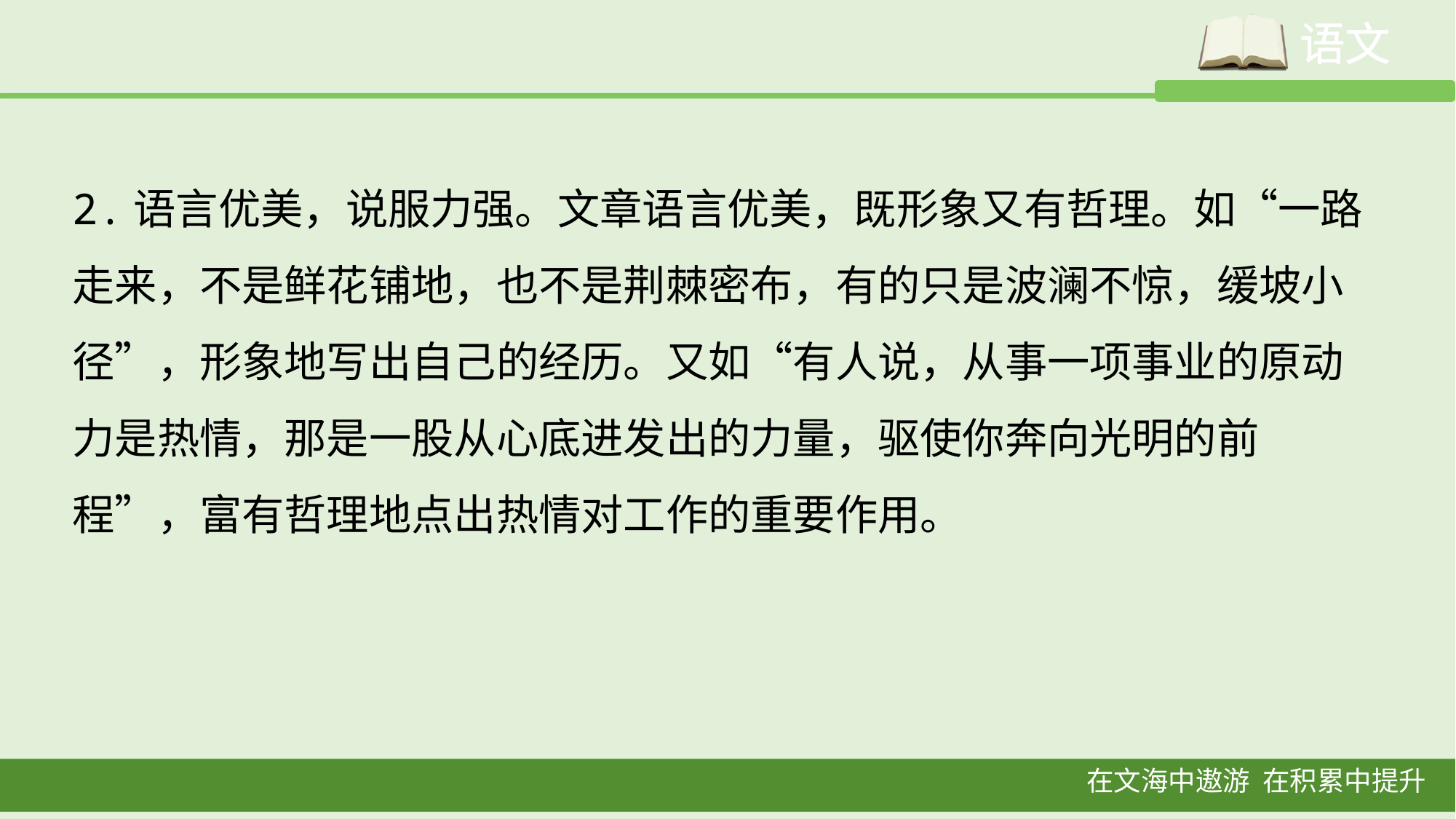

2.语言优美，说服力强。文章语言优美，既形象又有哲理。如“一路走来，不是鲜花铺地，也不是荆棘密布，有的只是波澜不惊，缓坡小径”，形象地写出自己的经历。又如“有人说，从事一项事业的原动力是热情，那是一股从心底进发出的力量，驱使你奔向光明的前程”，富有哲理地点出热情对工作的重要作用。